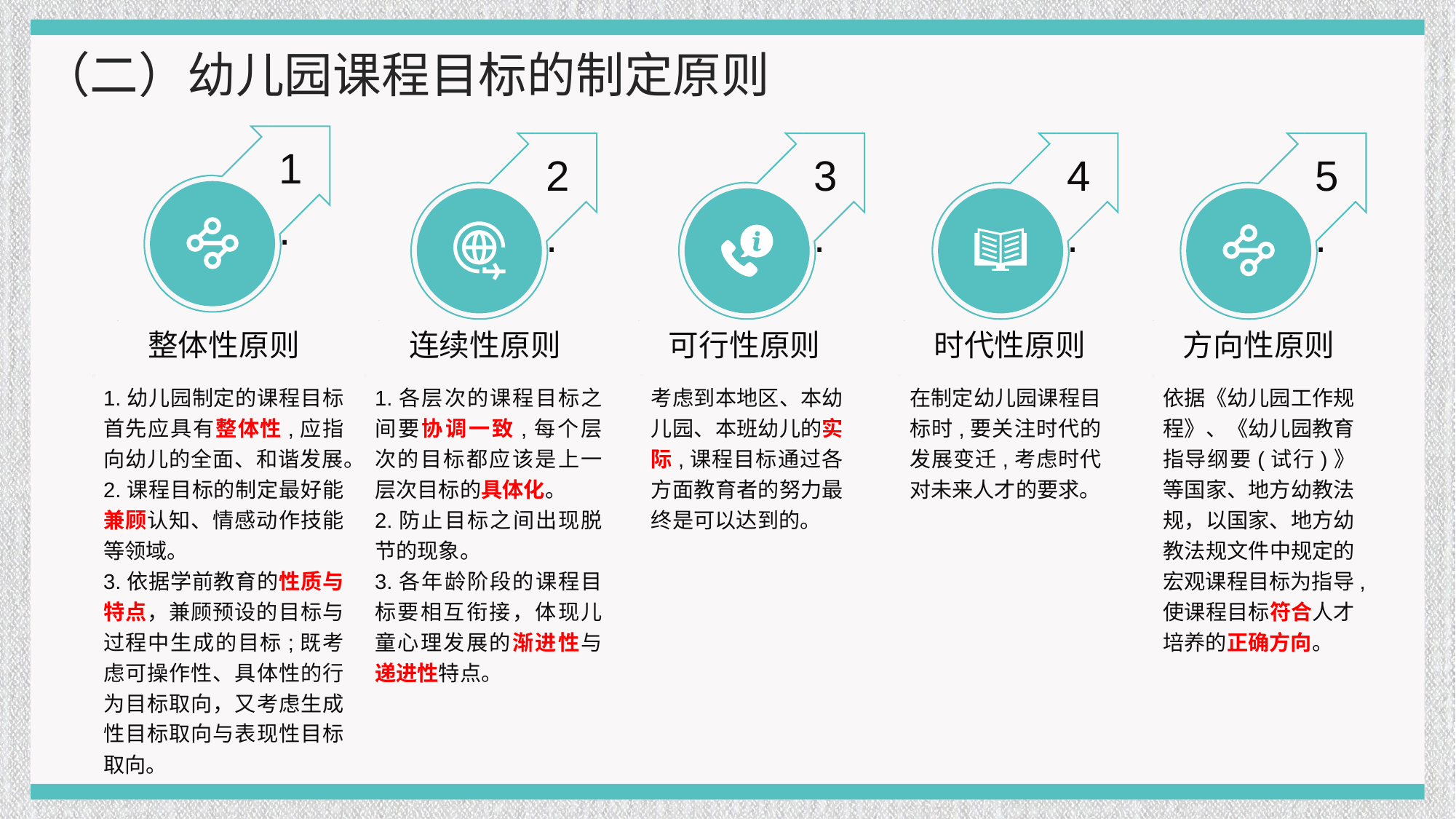

（二）幼儿园课程目标的制定原则
1.

整体性原则
1.幼儿园制定的课程目标首先应具有整体性,应指向幼儿的全面、和谐发展。
2.课程目标的制定最好能兼顾认知、情感动作技能等领域。
3.依据学前教育的性质与特点，兼顾预设的目标与过程中生成的目标;既考虑可操作性、具体性的行为目标取向，又考虑生成性目标取向与表现性目标取向。
2.

连续性原则
1.各层次的课程目标之间要协调一致,每个层次的目标都应该是上一层次目标的具体化。
2.防止目标之间出现脱节的现象。
3.各年龄阶段的课程目标要相互衔接，体现儿童心理发展的渐进性与递进性特点。
3.

可行性原则
考虑到本地区、本幼儿园、本班幼儿的实际,课程目标通过各方面教育者的努力最终是可以达到的。
4.

时代性原则
在制定幼儿园课程目标时,要关注时代的发展变迁,考虑时代对未来人才的要求。
5.

方向性原则
依据《幼儿园工作规程》、《幼儿园教育指导纲要(试行)》等国家、地方幼教法规，以国家、地方幼教法规文件中规定的宏观课程目标为指导,使课程目标符合人才培养的正确方向。